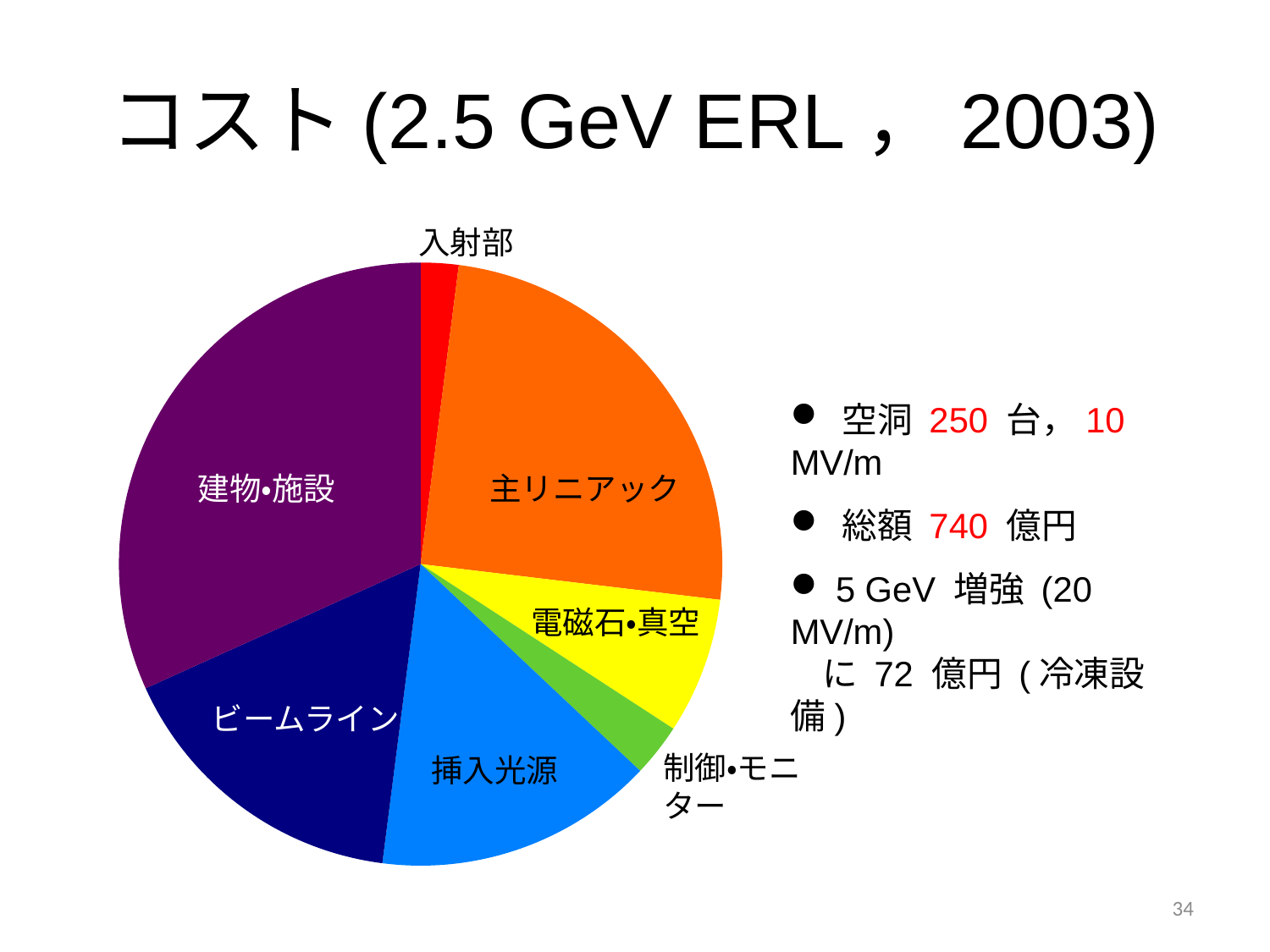

# コスト(2.5 GeV ERL，2003)
入射部

### Chart

| Category | 金額(億円) |  |
|---|---|---|
| 入射部 | 15.0 | None |
| 主リニアック | 184.0 | None |
| 電磁石・真空 | 54.0 | None |
| 制御・モニター | 21.0 | None |
| 挿入光源 | 111.0 | None |
| ビームライン | 120.0 | None |
| 建物・施設 | 235.0 | None |
 空洞 250 台，10 MV/m
 総額 740 億円
 5 GeV 増強 (20 MV/m)
   に 72 億円 (冷凍設備)
建物・施設
主リニアック
電磁石・真空
ビームライン
制御・モニター
挿入光源
34